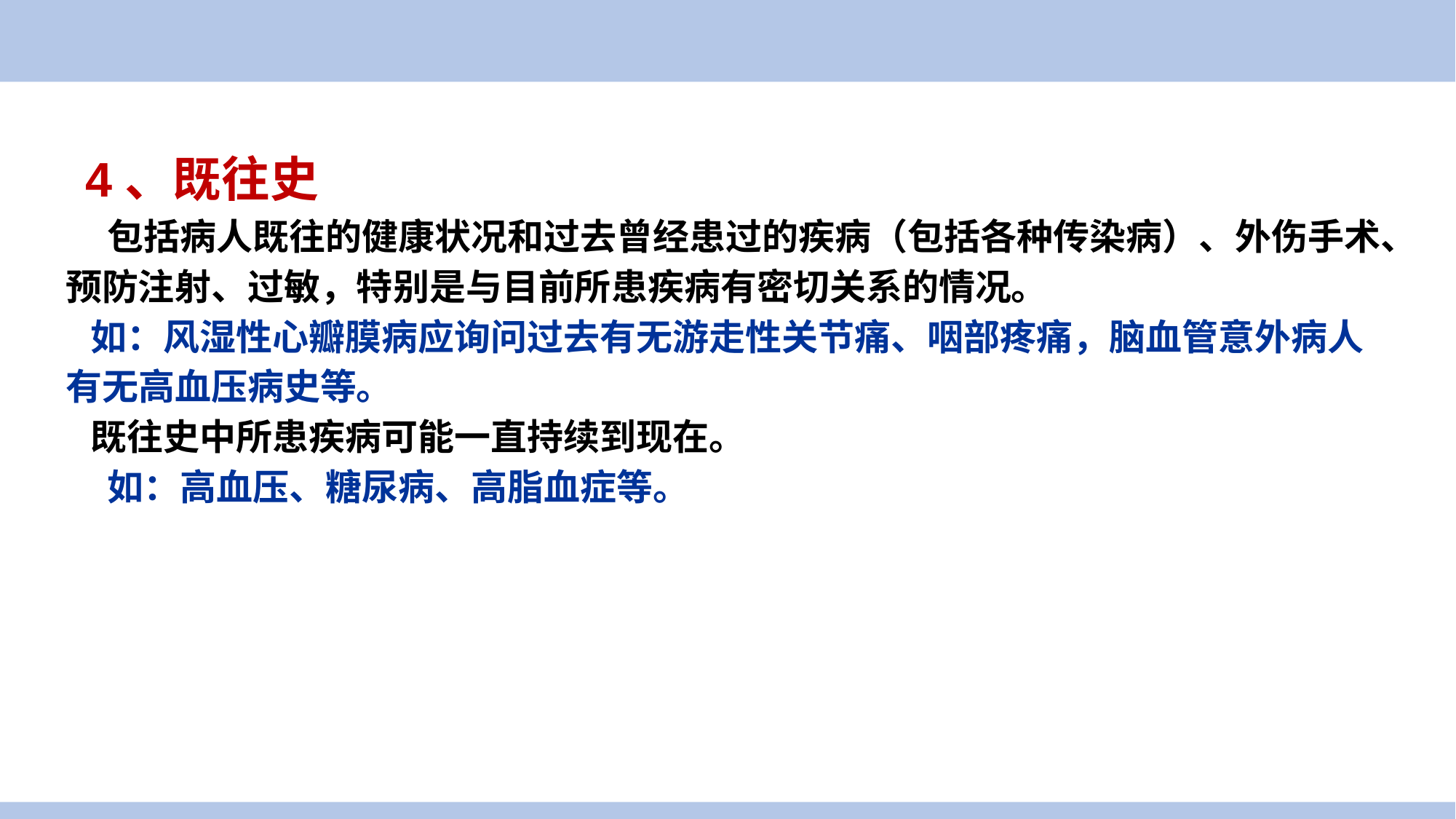

案例导入
  4、既往史
    包括病人既往的健康状况和过去曾经患过的疾病（包括各种传染病）、外伤手术、预防注射、过敏，特别是与目前所患疾病有密切关系的情况。
  如：风湿性心瓣膜病应询问过去有无游走性关节痛、咽部疼痛，脑血管意外病人有无高血压病史等。
  既往史中所患疾病可能一直持续到现在。
    如：高血压、糖尿病、高脂血症等。